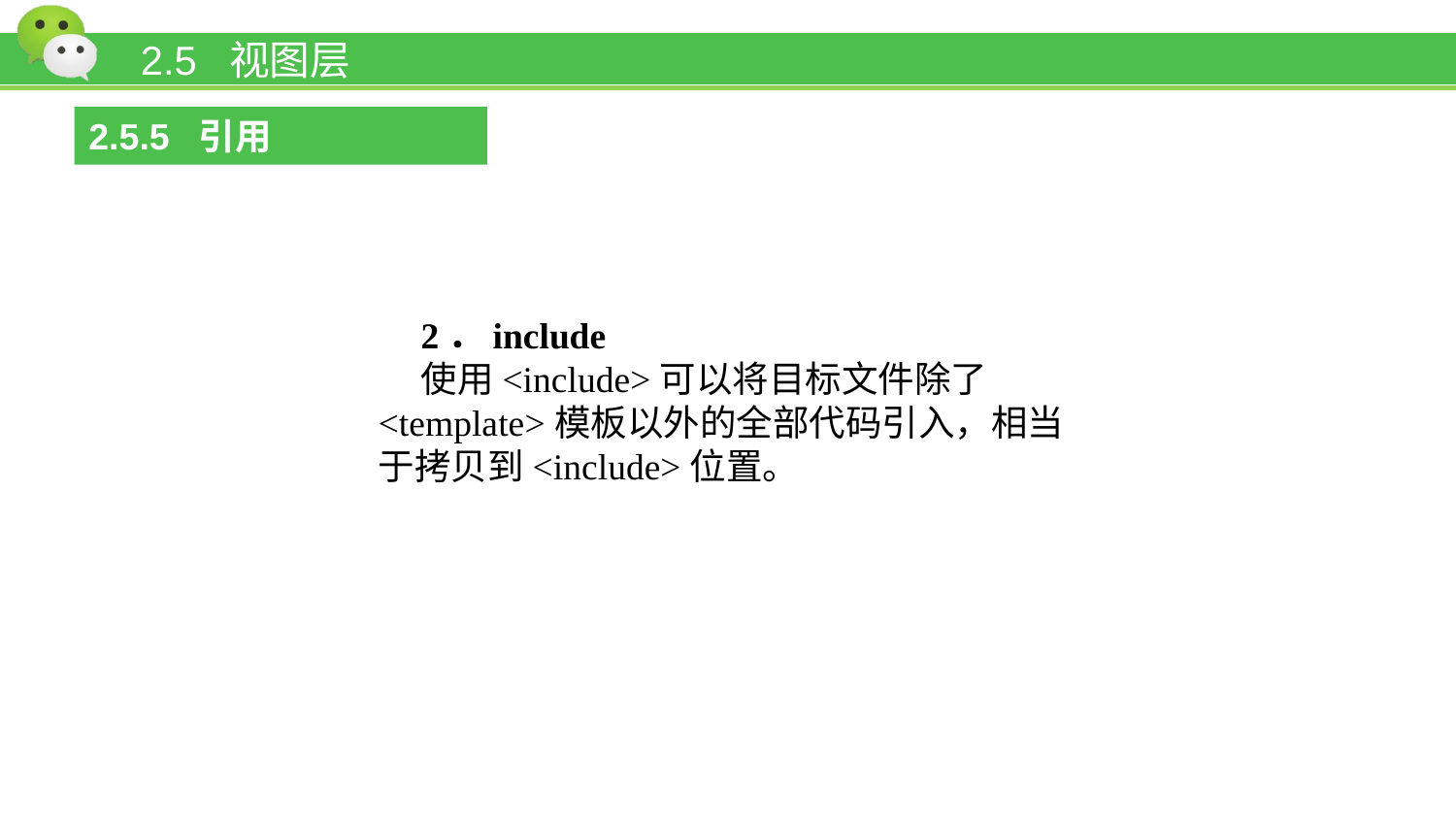

# 2.5  视图层
2.5.5  引用
2．include
使用<include>可以将目标文件除了<template>模板以外的全部代码引入，相当于拷贝到<include>位置。